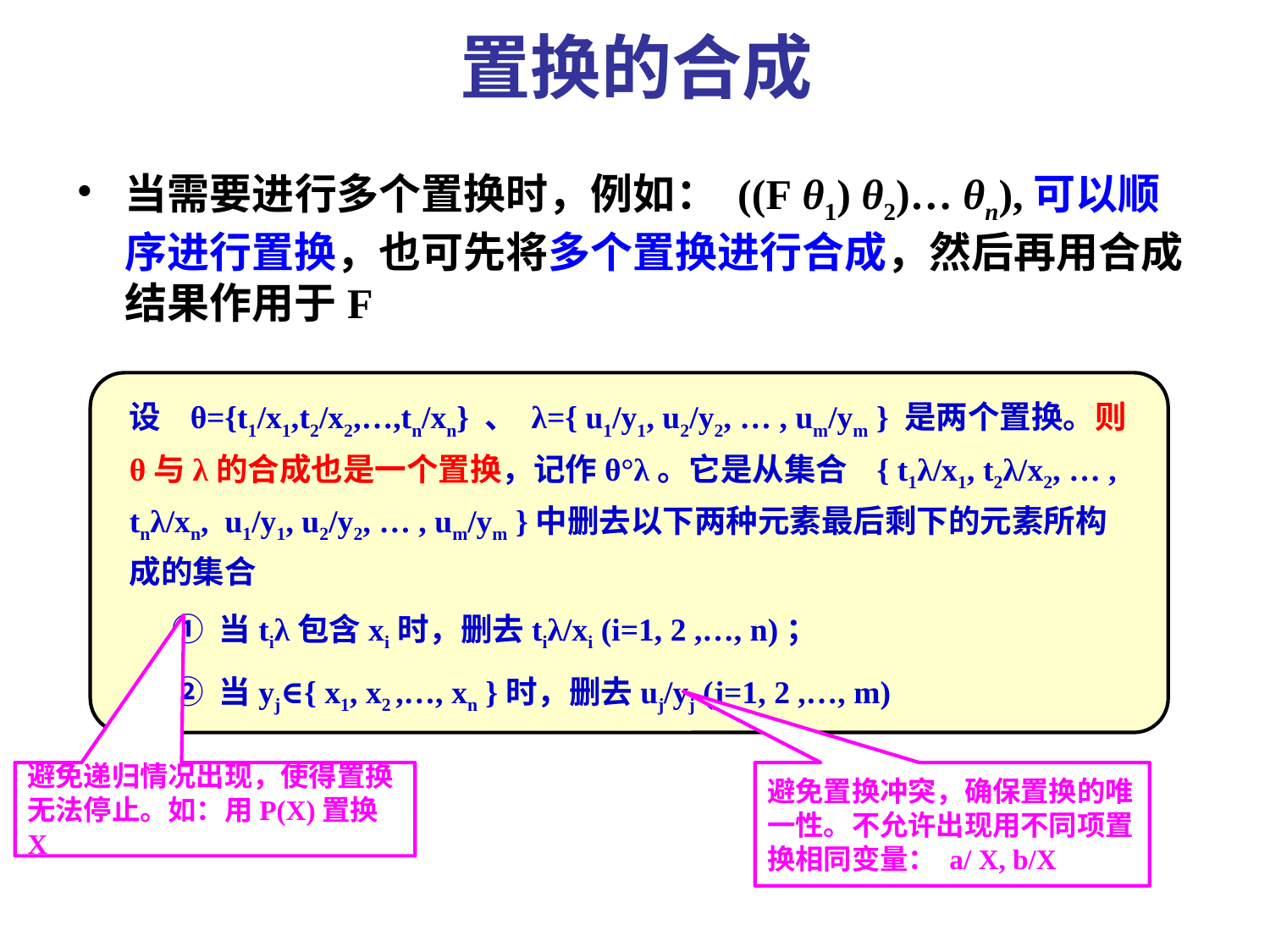

# 置换的合成
当需要进行多个置换时，例如： ((F θ1) θ2)… θn),可以顺序进行置换，也可先将多个置换进行合成，然后再用合成结果作用于F

设   θ={t1/x1,t2/x2,…,tn/xn} 、 λ={ u1/y1, u2/y2, … , um/ym } 是两个置换。则θ与λ的合成也是一个置换，记作θ°λ。它是从集合   { t1λ/x1, t2λ/x2, … , tnλ/xn,  u1/y1, u2/y2, … , um/ym }中删去以下两种元素最后剩下的元素所构成的集合
      ① 当tiλ包含xi时，删去tiλ/xi (i=1, 2 ,…, n)；
      ② 当yj∈{ x1, x2 ,…, xn }时，删去uj/yj (j=1, 2 ,…, m)
避免递归情况出现，使得置换无法停止。如：用P(X)置换X
避免置换冲突，确保置换的唯一性。不允许出现用不同项置换相同变量： a/ X, b/X